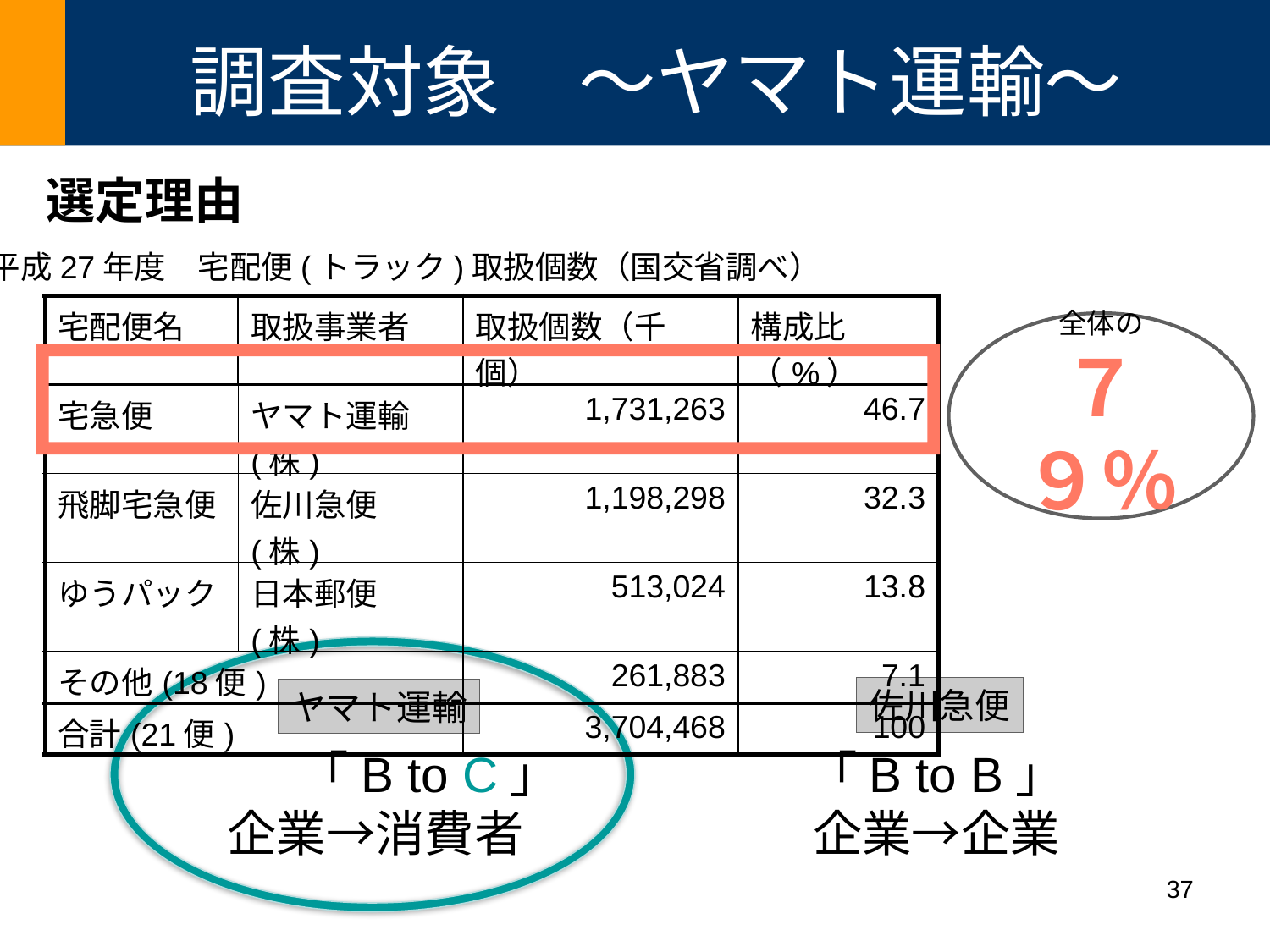

# 調査対象　〜ヤマト運輸〜

選定理由
平成27年度　宅配便(トラック)取扱個数（国交省調べ）
| 宅配便名 | 取扱事業者 | 取扱個数（千個） | 構成比（%） |
| --- | --- | --- | --- |
| 宅急便 | ヤマト運輸(株) | 1,731,263 | 46.7 |
| 飛脚宅急便 | 佐川急便(株) | 1,198,298 | 32.3 |
| ゆうパック | 日本郵便(株) | 513,024 | 13.8 |
| その他(18便) |  | 261,883 | 7.1 |
| 合計(21便) |  | 3,704,468 | 100 |
全体の
７９％

佐川急便
ヤマト運輸
 　「B to C」
企業→消費者
「B to B」
企業→企業
37